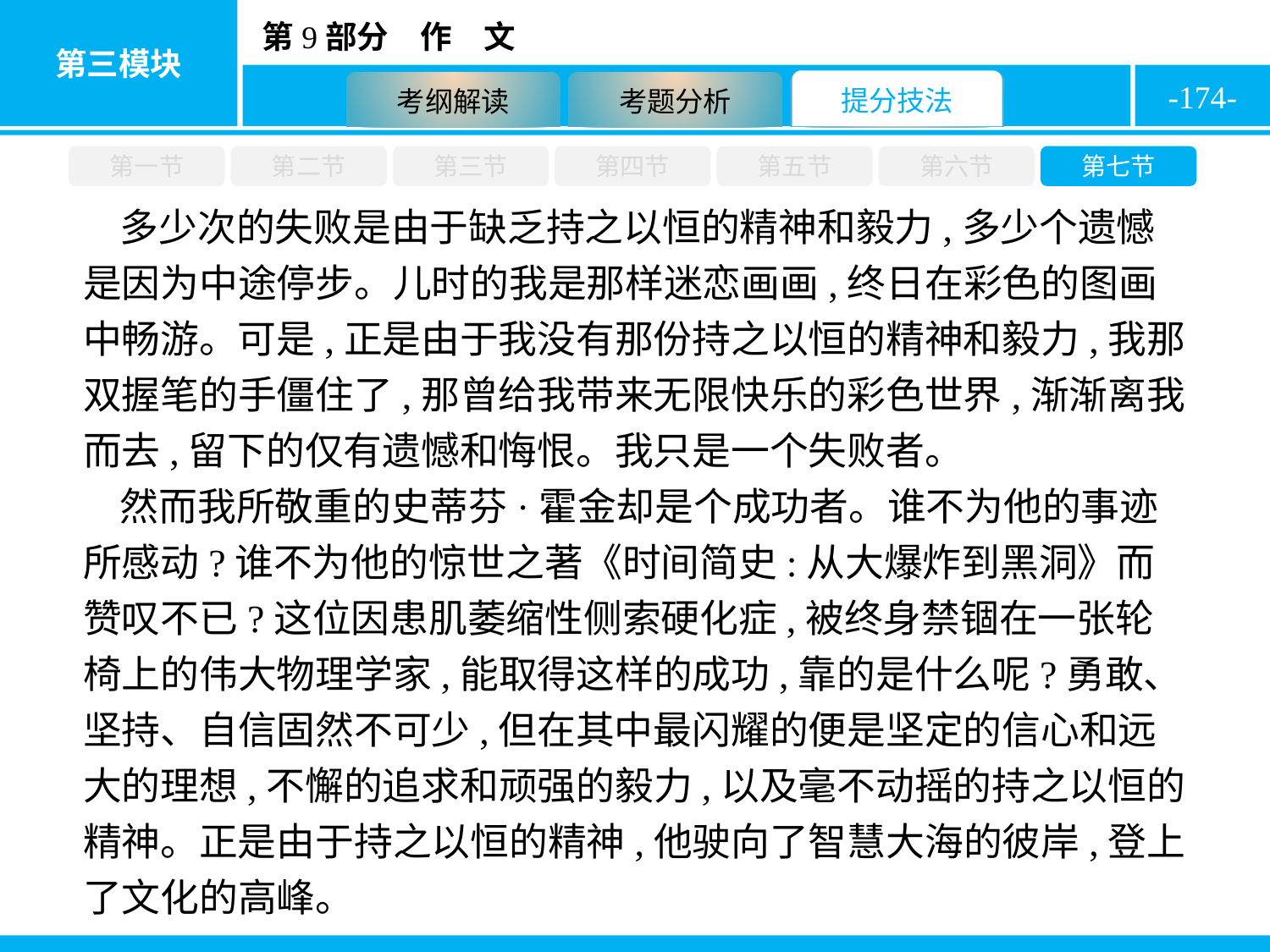

-174-
第一节
第二节
第三节
第四节
第五节
第六节
第七节
多少次的失败是由于缺乏持之以恒的精神和毅力,多少个遗憾是因为中途停步。儿时的我是那样迷恋画画,终日在彩色的图画中畅游。可是,正是由于我没有那份持之以恒的精神和毅力,我那双握笔的手僵住了,那曾给我带来无限快乐的彩色世界,渐渐离我而去,留下的仅有遗憾和悔恨。我只是一个失败者。
然而我所敬重的史蒂芬·霍金却是个成功者。谁不为他的事迹所感动?谁不为他的惊世之著《时间简史:从大爆炸到黑洞》而赞叹不已?这位因患肌萎缩性侧索硬化症,被终身禁锢在一张轮椅上的伟大物理学家,能取得这样的成功,靠的是什么呢?勇敢、坚持、自信固然不可少,但在其中最闪耀的便是坚定的信心和远大的理想,不懈的追求和顽强的毅力,以及毫不动摇的持之以恒的精神。正是由于持之以恒的精神,他驶向了智慧大海的彼岸,登上了文化的高峰。